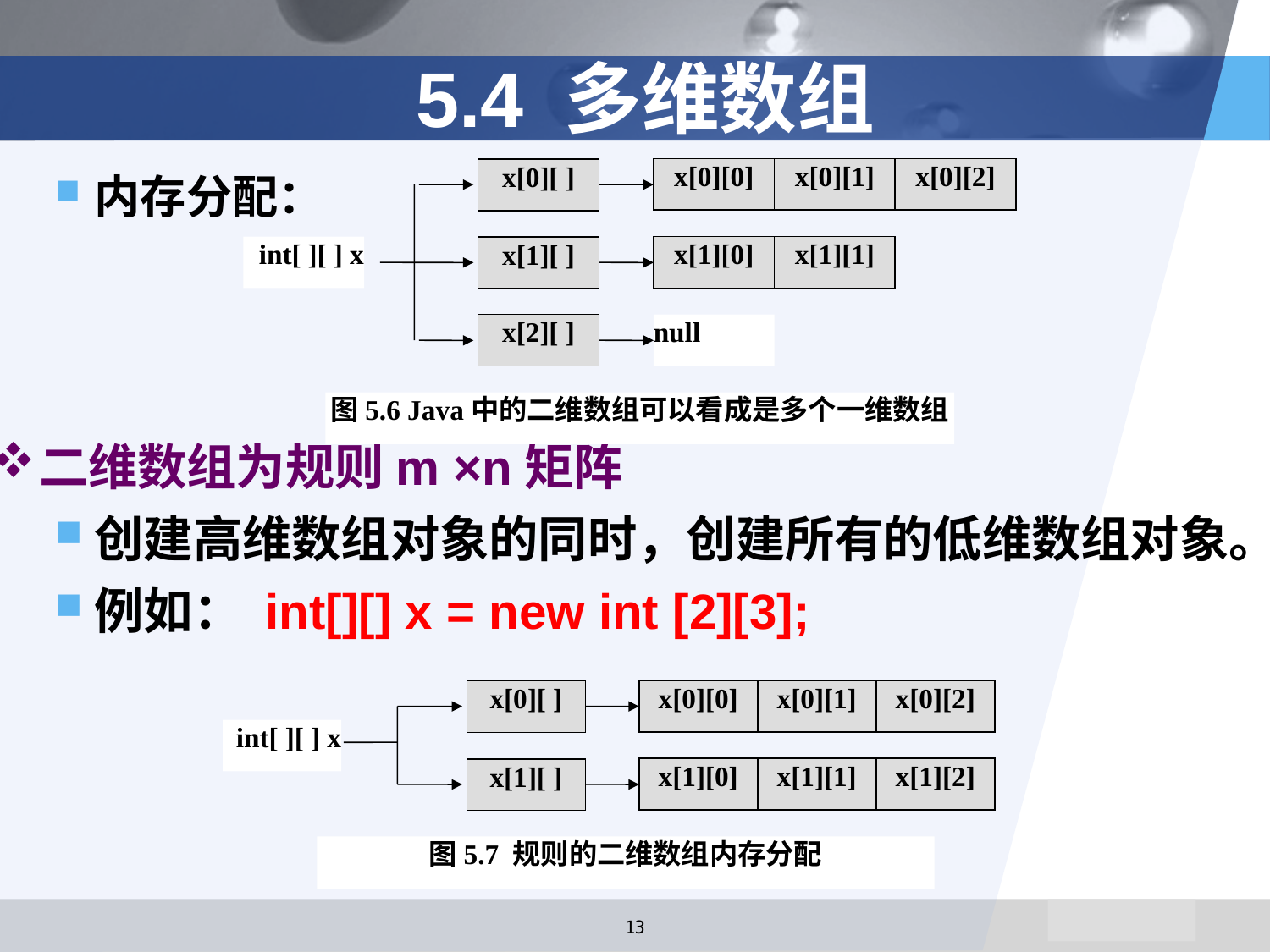

# 5.4 多维数组
内存分配：

二维数组为规则m ×n矩阵
创建高维数组对象的同时，创建所有的低维数组对象。
例如： int[][] x = new int [2][3];

x[0][0]
x[0][1]
x[0][2]
x[0][ ]

int[ ][ ] x
x[1][0]
x[1][1]
x[1][ ]

x[2][ ]
null

图5.6 Java中的二维数组可以看成是多个一维数组
x[0][0]
x[0][1]
x[0][2]
x[0][ ]

int[ ][ ] x

x[1][0]
x[1][1]
x[1][2]
x[1][ ]

图5.7 规则的二维数组内存分配

13